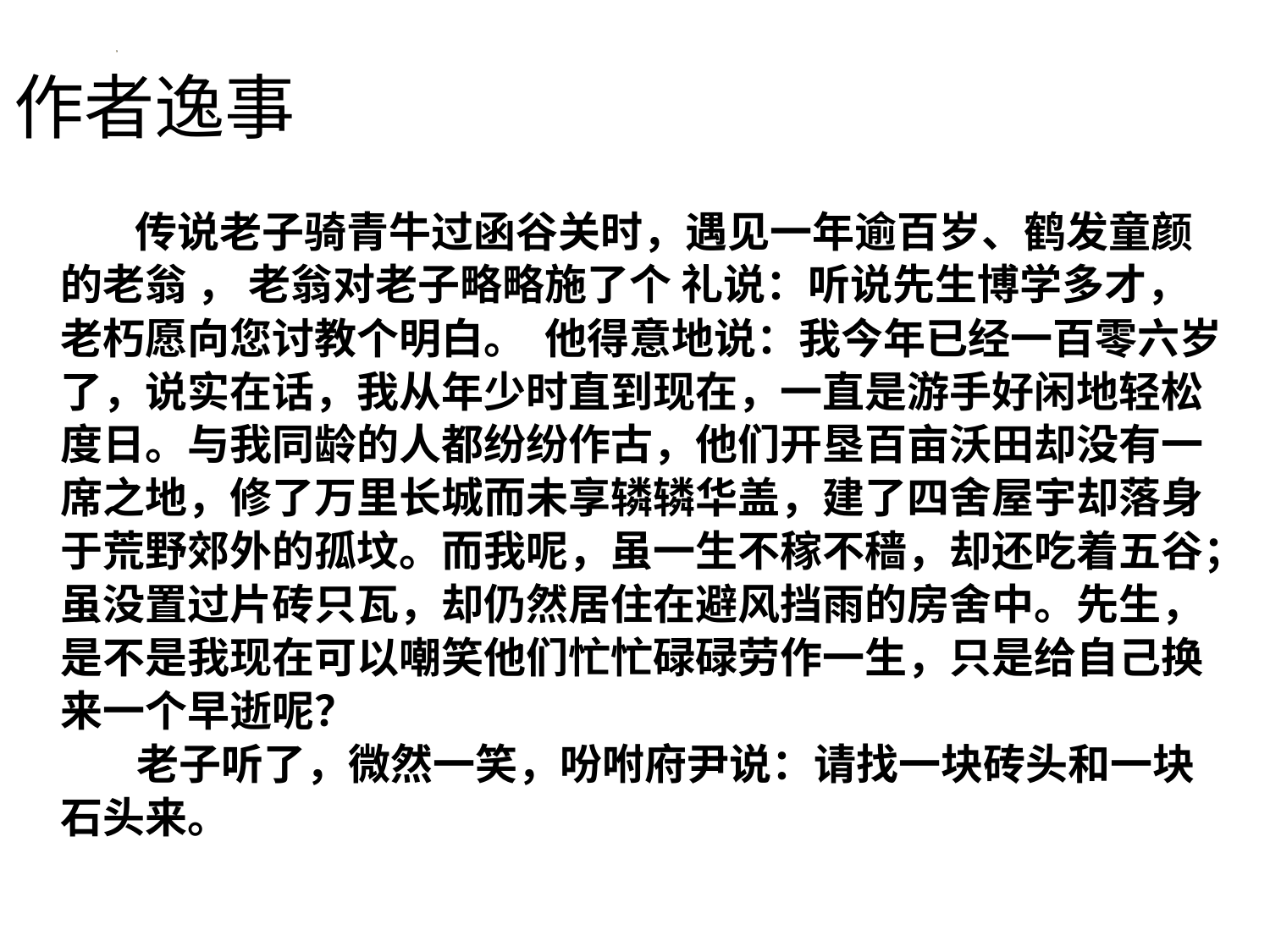

作者逸事
                传说老子骑青牛过函谷关时，遇见一年逾百岁、鹤发童颜的老翁 ， 老翁对老子略略施了个 礼说：听说先生博学多才，老朽愿向您讨教个明白。  他得意地说：我今年已经一百零六岁了，说实在话，我从年少时直到现在，一直是游手好闲地轻松度日。与我同龄的人都纷纷作古，他们开垦百亩沃田却没有一席之地，修了万里长城而未享辚辚华盖，建了四舍屋宇却落身于荒野郊外的孤坟。而我呢，虽一生不稼不穑，却还吃着五谷；虽没置过片砖只瓦，却仍然居住在避风挡雨的房舍中。先生，是不是我现在可以嘲笑他们忙忙碌碌劳作一生，只是给自己换来一个早逝呢？
        老子听了，微然一笑，吩咐府尹说：请找一块砖头和一块石头来。